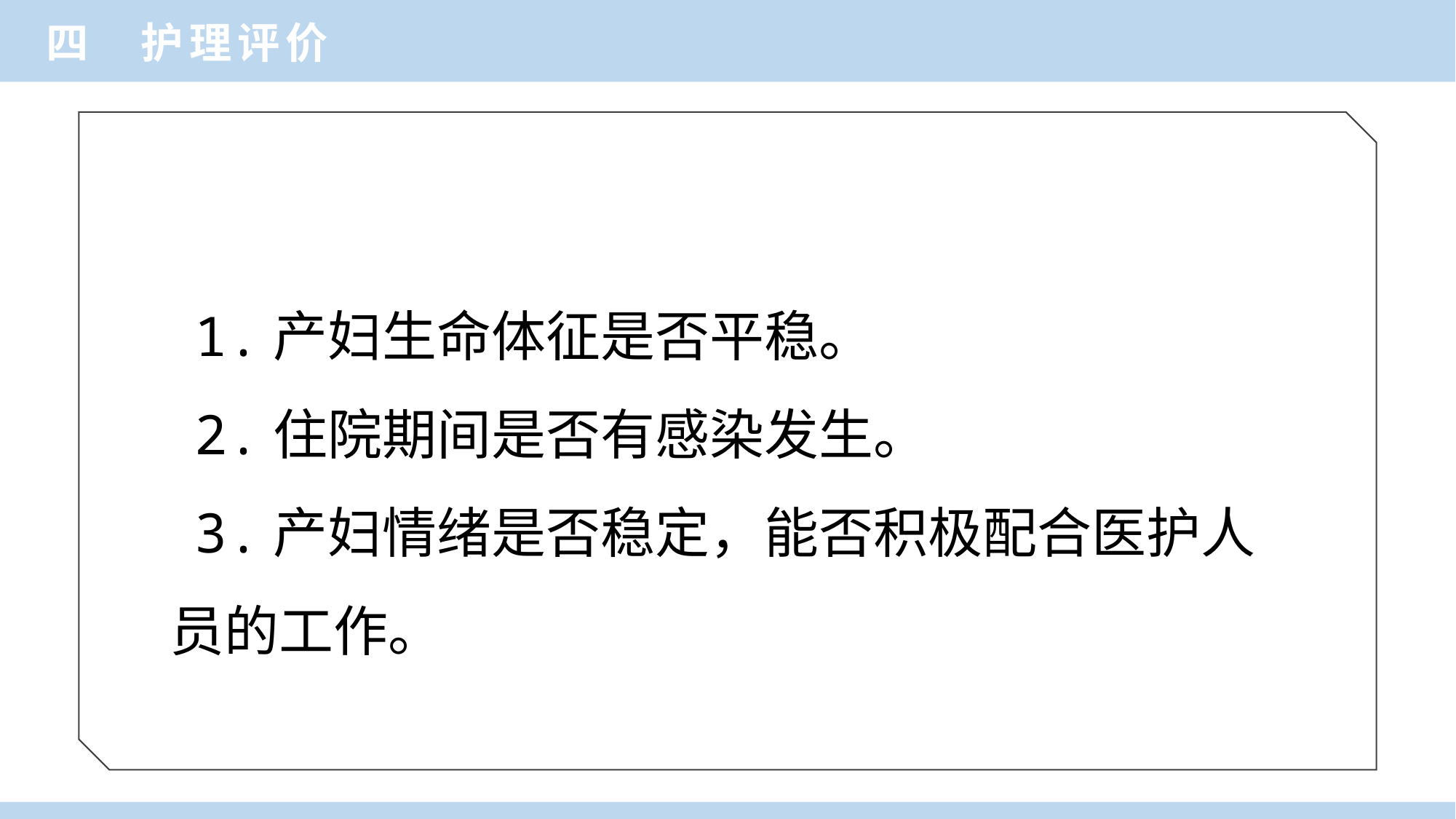

四   护理评价

  1.产妇生命体征是否平稳。
  2.住院期间是否有感染发生。
  3.产妇情绪是否稳定，能否积极配合医护人员的工作。